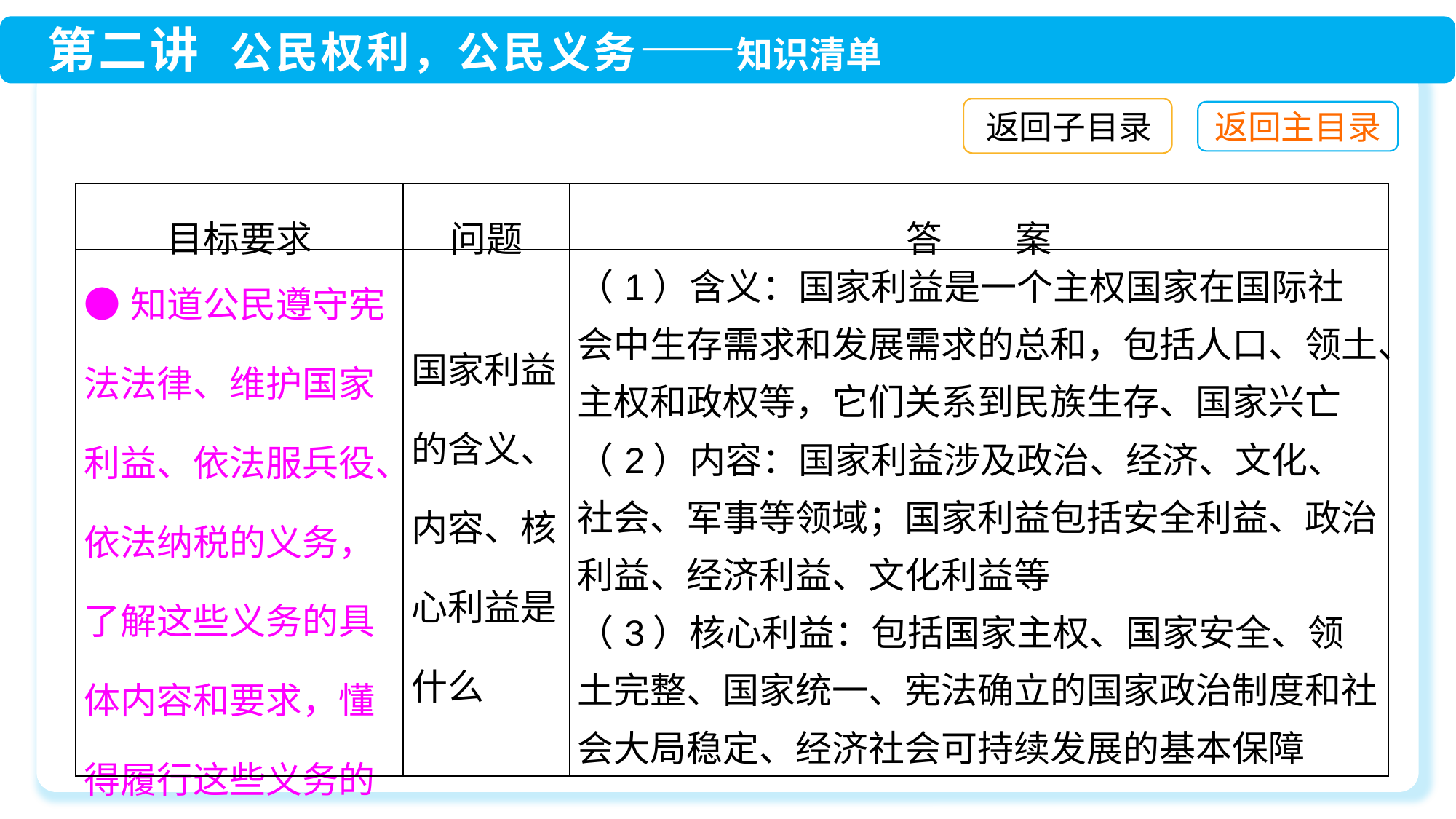

返回子目录
| 目标要求 | 问题 | 答　　案 |
| --- | --- | --- |
| ●知道公民遵守宪法法律、维护国家利益、依法服兵役、依法纳税的义务，了解这些义务的具体内容和要求，懂得履行这些义务的意义 | 国家利益的含义、内容、核心利益是什么 | （1）含义：国家利益是一个主权国家在国际社会中生存需求和发展需求的总和，包括人口、领土、主权和政权等，它们关系到民族生存、国家兴亡 （2）内容：国家利益涉及政治、经济、文化、社会、军事等领域；国家利益包括安全利益、政治利益、经济利益、文化利益等 （3）核心利益：包括国家主权、国家安全、领土完整、国家统一、宪法确立的国家政治制度和社会大局稳定、经济社会可持续发展的基本保障 |